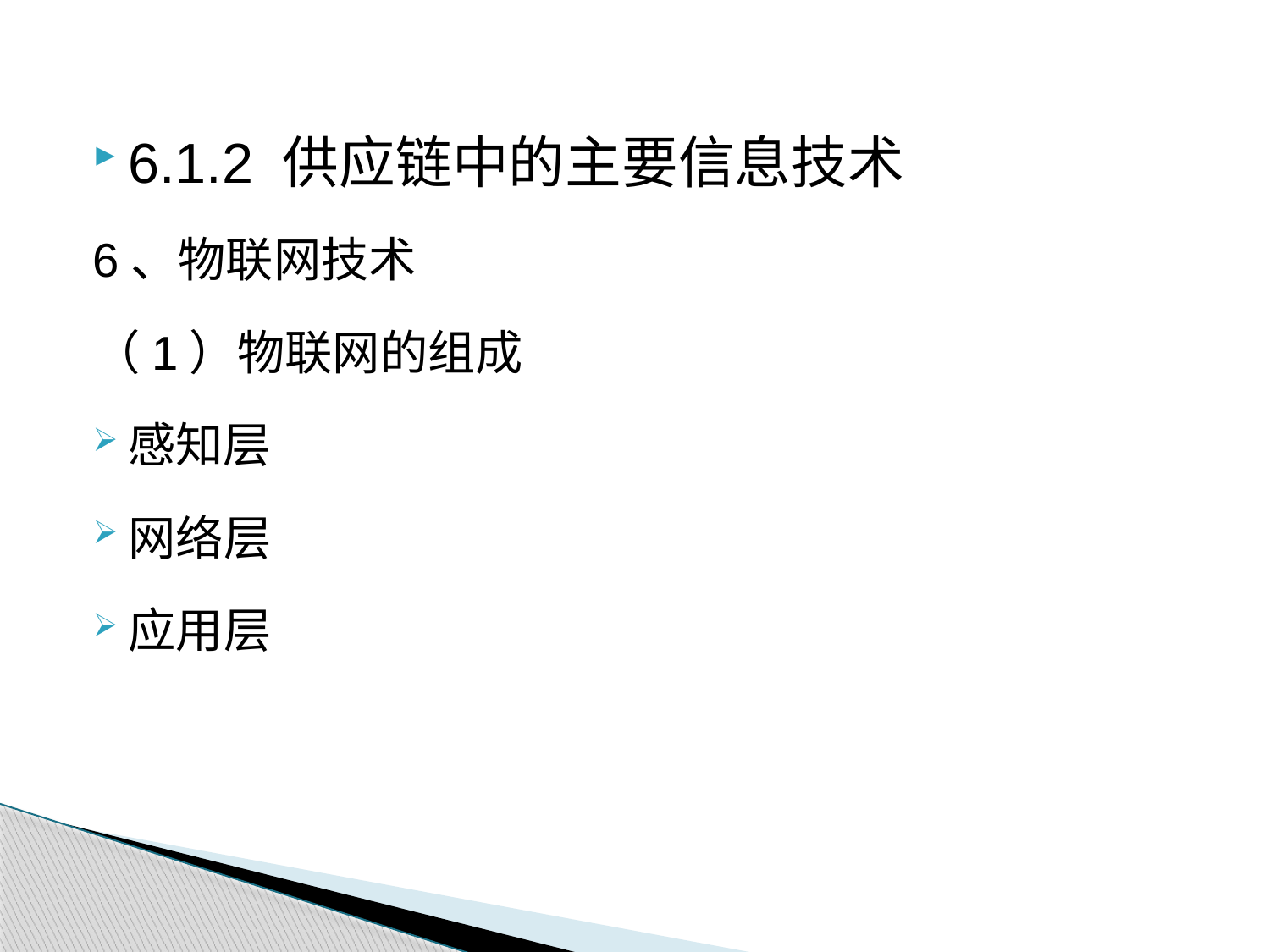

6.1.2 供应链中的主要信息技术
6、物联网技术
（1）物联网的组成
感知层
网络层
应用层